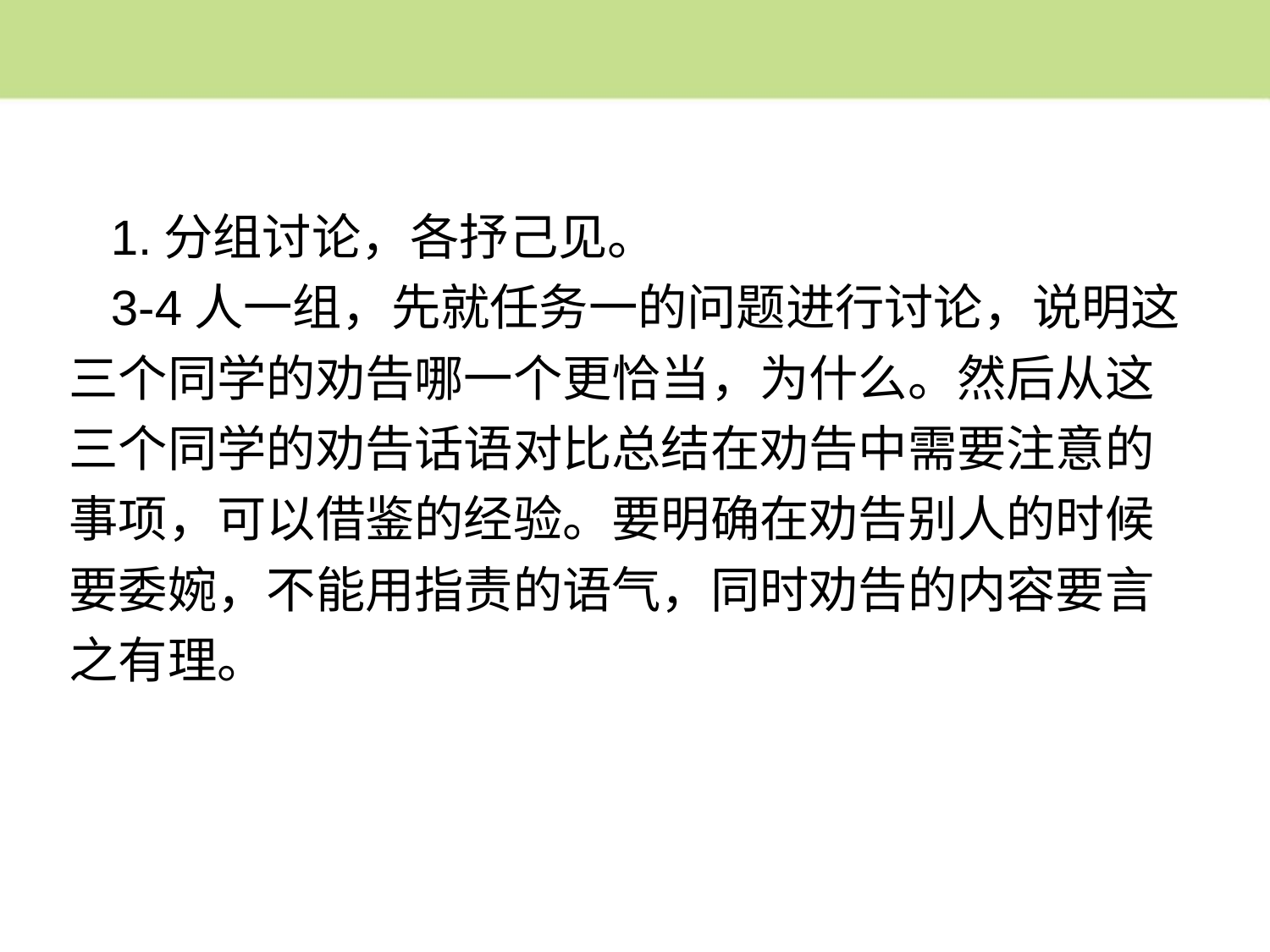

1.分组讨论，各抒己见。
   3-4人一组，先就任务一的问题进行讨论，说明这三个同学的劝告哪一个更恰当，为什么。然后从这三个同学的劝告话语对比总结在劝告中需要注意的事项，可以借鉴的经验。要明确在劝告别人的时候要委婉，不能用指责的语气，同时劝告的内容要言之有理。